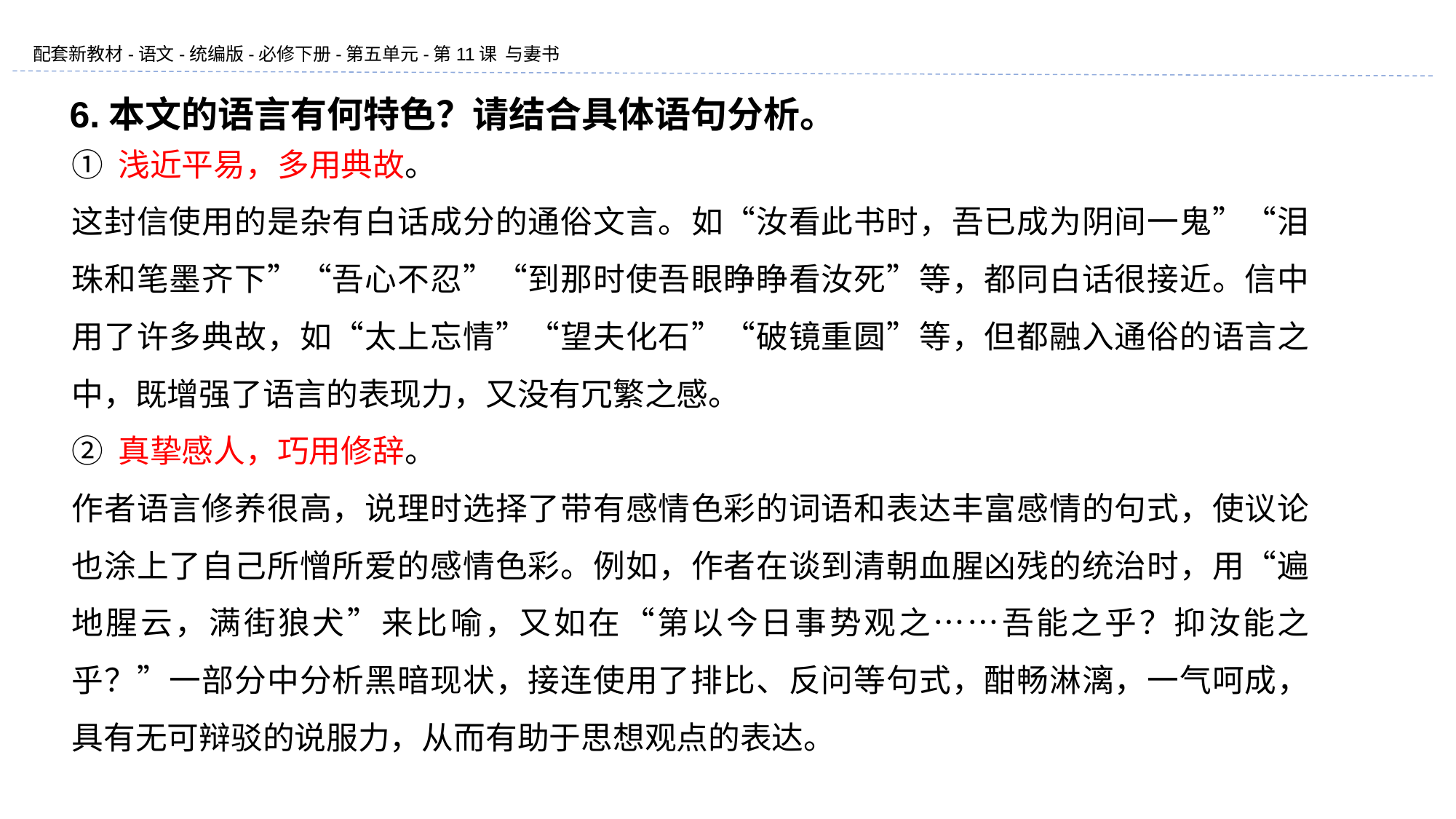

6.本文的语言有何特色？请结合具体语句分析。
① 浅近平易，多用典故。
这封信使用的是杂有白话成分的通俗文言。如“汝看此书时，吾已成为阴间一鬼”“泪珠和笔墨齐下”“吾心不忍”“到那时使吾眼睁睁看汝死”等，都同白话很接近。信中用了许多典故，如“太上忘情”“望夫化石”“破镜重圆”等，但都融入通俗的语言之中，既增强了语言的表现力，又没有冗繁之感。
② 真挚感人，巧用修辞。
作者语言修养很高，说理时选择了带有感情色彩的词语和表达丰富感情的句式，使议论也涂上了自己所憎所爱的感情色彩。例如，作者在谈到清朝血腥凶残的统治时，用“遍地腥云，满街狼犬”来比喻，又如在“第以今日事势观之……吾能之乎？抑汝能之乎？”一部分中分析黑暗现状，接连使用了排比、反问等句式，酣畅淋漓，一气呵成，具有无可辩驳的说服力，从而有助于思想观点的表达。